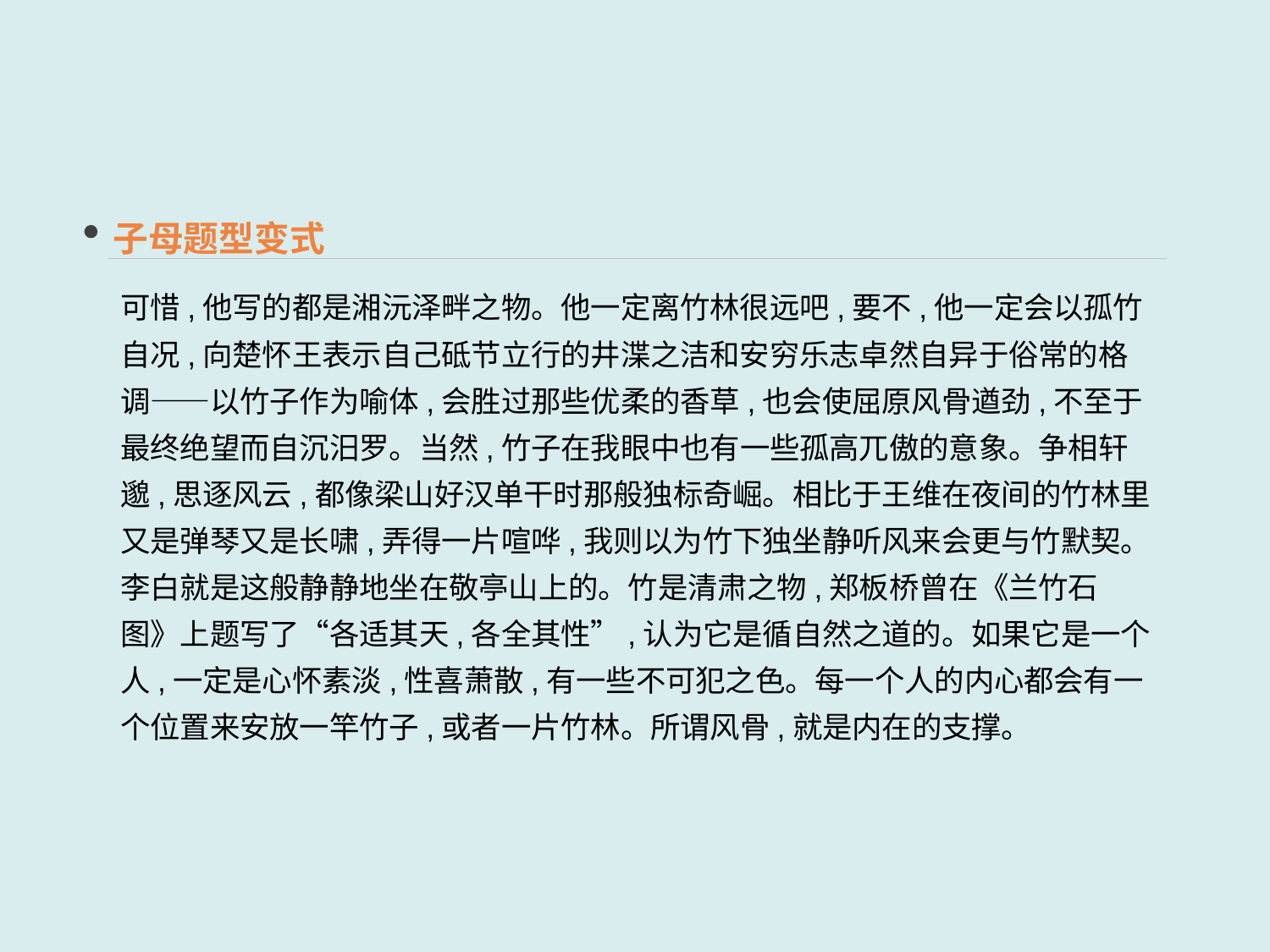

子母题型变式

可惜,他写的都是湘沅泽畔之物。他一定离竹林很远吧,要不,他一定会以孤竹自况,向楚怀王表示自己砥节立行的井渫之洁和安穷乐志卓然自异于俗常的格调——以竹子作为喻体,会胜过那些优柔的香草,也会使屈原风骨遒劲,不至于最终绝望而自沉汨罗。当然,竹子在我眼中也有一些孤高兀傲的意象。争相轩邈,思逐风云,都像梁山好汉单干时那般独标奇崛。相比于王维在夜间的竹林里又是弹琴又是长啸,弄得一片喧哗,我则以为竹下独坐静听风来会更与竹默契。李白就是这般静静地坐在敬亭山上的。竹是清肃之物,郑板桥曾在《兰竹石图》上题写了“各适其天,各全其性”,认为它是循自然之道的。如果它是一个人,一定是心怀素淡,性喜萧散,有一些不可犯之色。每一个人的内心都会有一个位置来安放一竿竹子,或者一片竹林。所谓风骨,就是内在的支撑。